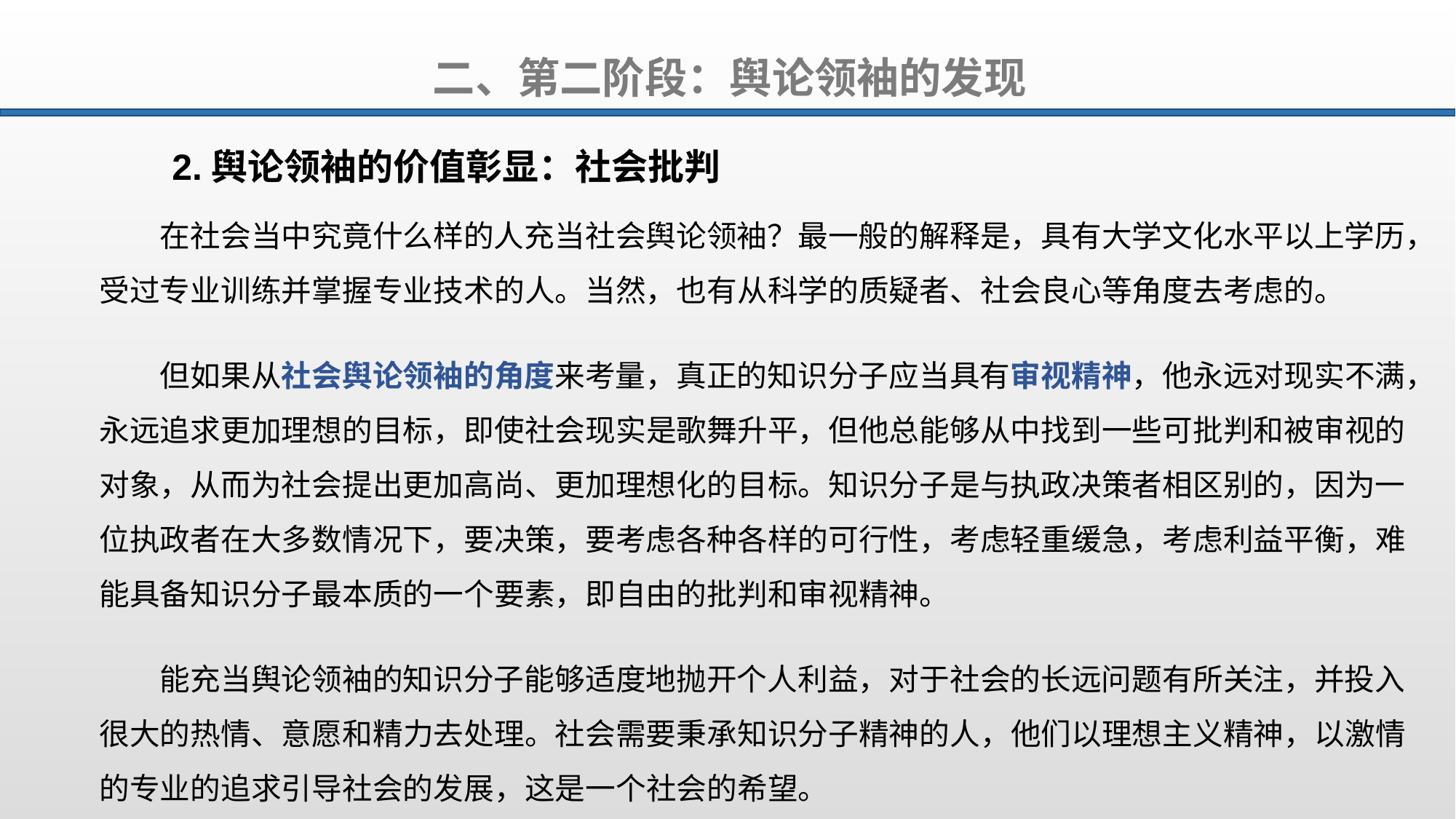

二、第二阶段：舆论领袖的发现

2.舆论领袖的价值彰显：社会批判
在社会当中究竟什么样的人充当社会舆论领袖？最一般的解释是，具有大学文化水平以上学历，受过专业训练并掌握专业技术的人。当然，也有从科学的质疑者、社会良心等角度去考虑的。
但如果从社会舆论领袖的角度来考量，真正的知识分子应当具有审视精神，他永远对现实不满，永远追求更加理想的目标，即使社会现实是歌舞升平，但他总能够从中找到一些可批判和被审视的对象，从而为社会提出更加高尚、更加理想化的目标。知识分子是与执政决策者相区别的，因为一位执政者在大多数情况下，要决策，要考虑各种各样的可行性，考虑轻重缓急，考虑利益平衡，难能具备知识分子最本质的一个要素，即自由的批判和审视精神。
能充当舆论领袖的知识分子能够适度地抛开个人利益，对于社会的长远问题有所关注，并投入很大的热情、意愿和精力去处理。社会需要秉承知识分子精神的人，他们以理想主义精神，以激情的专业的追求引导社会的发展，这是一个社会的希望。